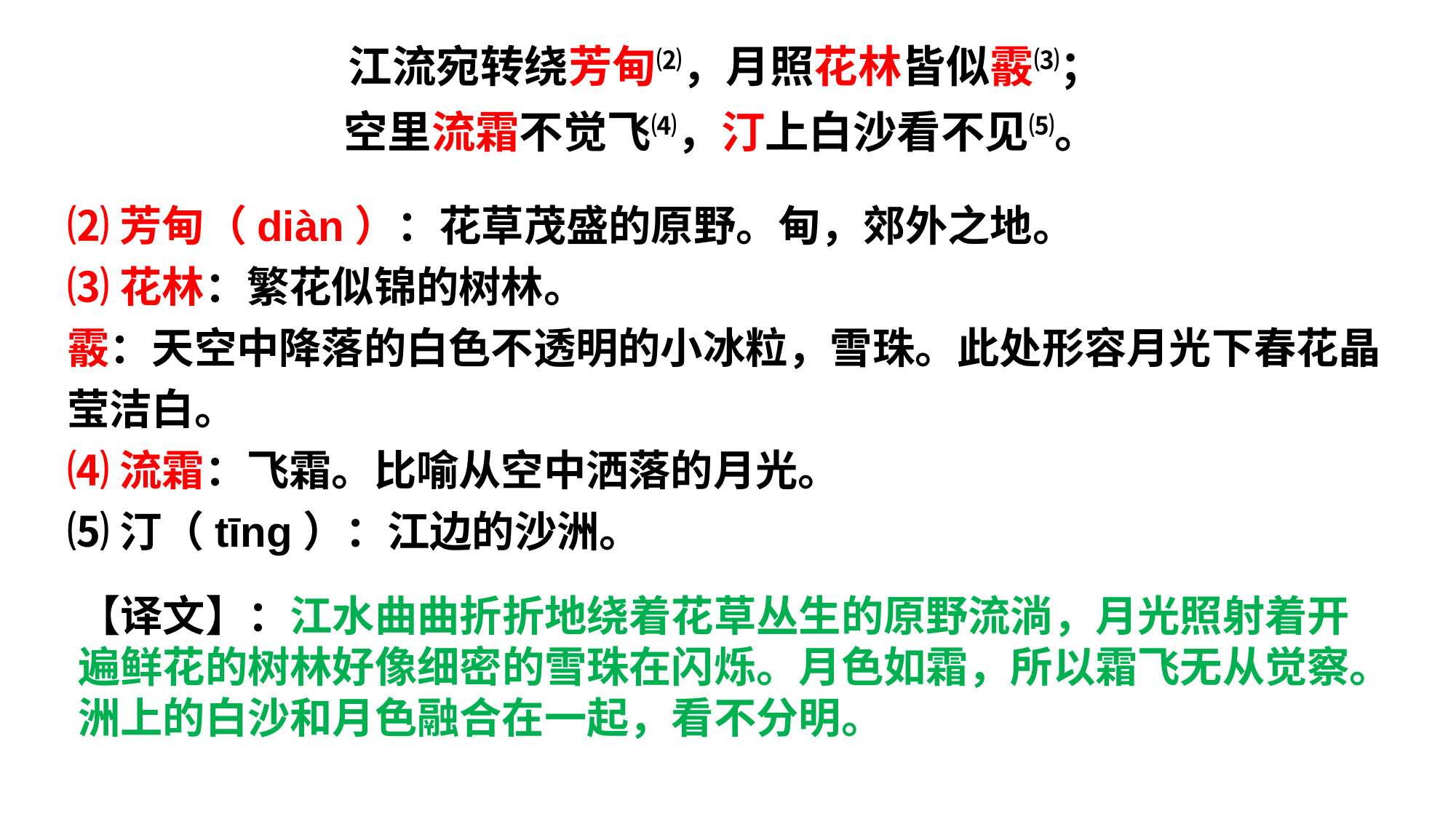

江流宛转绕芳甸⑵，月照花林皆似霰⑶；
空里流霜不觉飞⑷，汀上白沙看不见⑸。
⑵芳甸（diàn）：花草茂盛的原野。甸，郊外之地。
⑶花林：繁花似锦的树林。
霰：天空中降落的白色不透明的小冰粒，雪珠。此处形容月光下春花晶莹洁白。
⑷流霜：飞霜。比喻从空中洒落的月光。
⑸汀（tīng）：江边的沙洲。
【译文】：江水曲曲折折地绕着花草丛生的原野流淌，月光照射着开遍鲜花的树林好像细密的雪珠在闪烁。月色如霜，所以霜飞无从觉察。洲上的白沙和月色融合在一起，看不分明。